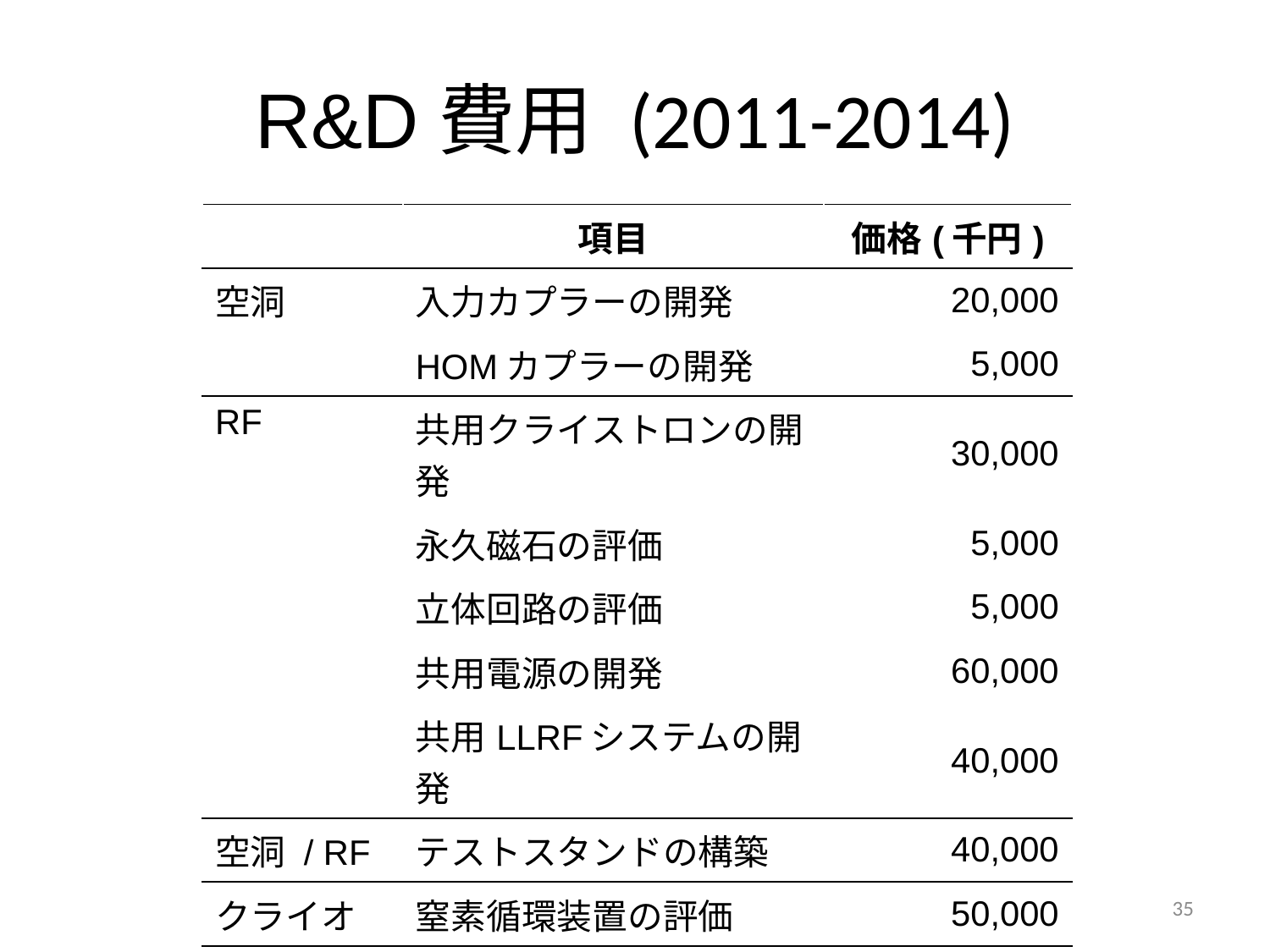

# R&D費用 (2011-2014)
|  | 項目 | 価格(千円) |
| --- | --- | --- |
| 空洞 | 入力カプラーの開発 | 20,000 |
|  | HOMカプラーの開発 | 5,000 |
| RF | 共用クライストロンの開発 | 30,000 |
|  | 永久磁石の評価 | 5,000 |
|  | 立体回路の評価 | 5,000 |
|  | 共用電源の開発 | 60,000 |
|  | 共用LLRFシステムの開発 | 40,000 |
| 空洞 / RF | テストスタンドの構築 | 40,000 |
| クライオ | 窒素循環装置の評価 | 50,000 |
| 合計 |  | 255,000 |
35